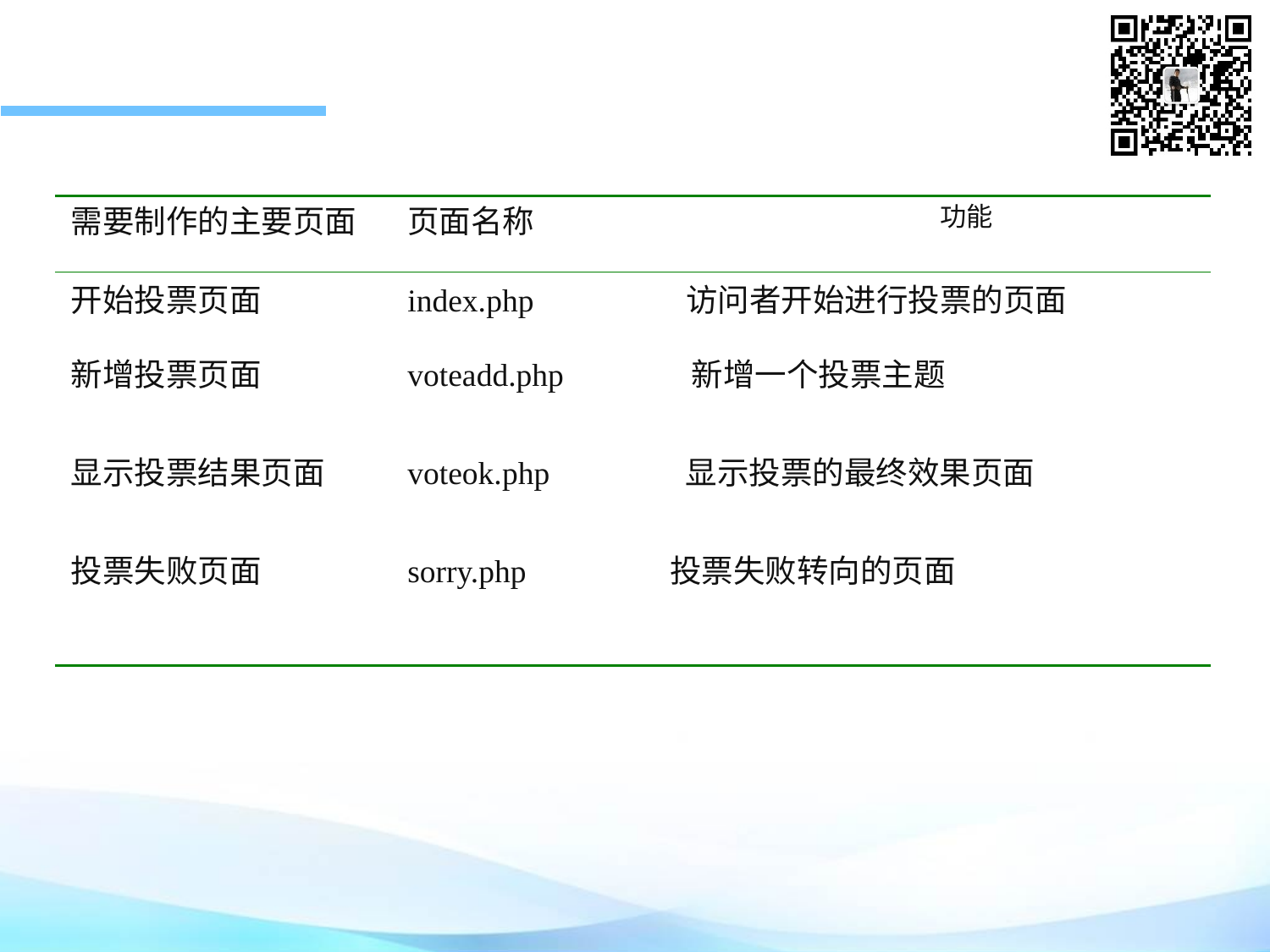

| 需要制作的主要页面 | 页面名称 | 功能 |
| --- | --- | --- |
| 开始投票页面 | index.php 访问者开始进行投票的页面 |  |
| 新增投票页面 | voteadd.php 新增一个投票主题 |  |
| 显示投票结果页面 | voteok.php 显示投票的最终效果页面 |  |
| 投票失败页面 | sorry.php 投票失败转向的页面 |  |